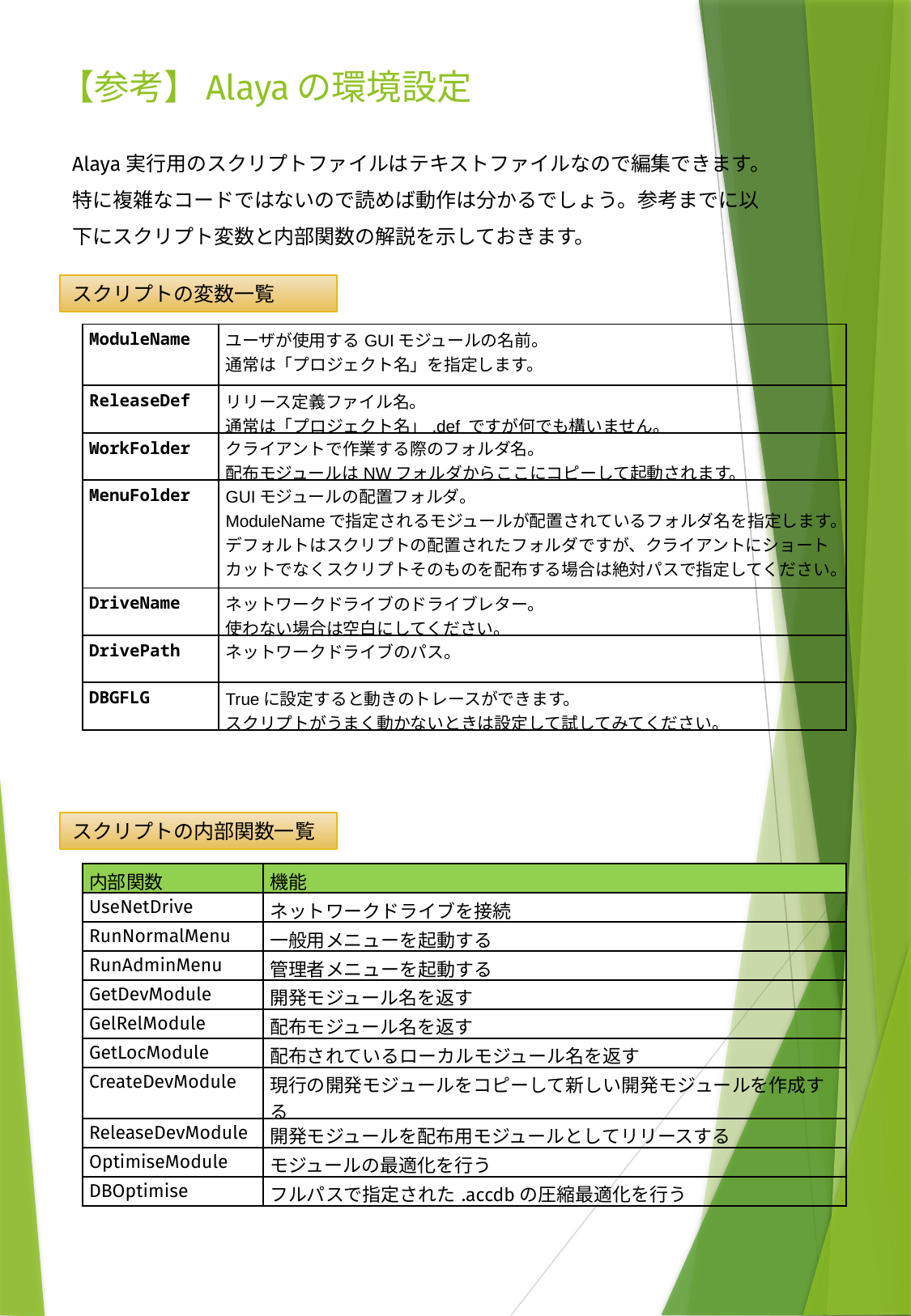

# 【参考】Alayaの環境設定
Alaya実行用のスクリプトファイルはテキストファイルなので編集できます。特に複雑なコードではないので読めば動作は分かるでしょう。参考までに以下にスクリプト変数と内部関数の解説を示しておきます。
スクリプトの変数一覧
| ModuleName | ユーザが使用するGUIモジュールの名前。 通常は「プロジェクト名」を指定します。 |
| --- | --- |
| ReleaseDef | リリース定義ファイル名。 通常は「プロジェクト名」.def ですが何でも構いません。 |
| WorkFolder | クライアントで作業する際のフォルダ名。 配布モジュールはNWフォルダからここにコピーして起動されます。 |
| MenuFolder | GUIモジュールの配置フォルダ。 ModuleNameで指定されるモジュールが配置されているフォルダ名を指定します。 デフォルトはスクリプトの配置されたフォルダですが、クライアントにショートカットでなくスクリプトそのものを配布する場合は絶対パスで指定してください。 |
| DriveName | ネットワークドライブのドライブレター。 使わない場合は空白にしてください。 |
| DrivePath | ネットワークドライブのパス。 |
| DBGFLG | Trueに設定すると動きのトレースができます。 スクリプトがうまく動かないときは設定して試してみてください。 |
スクリプトの内部関数一覧
| 内部関数 | 機能 |
| --- | --- |
| UseNetDrive | ネットワークドライブを接続 |
| RunNormalMenu | 一般用メニューを起動する |
| RunAdminMenu | 管理者メニューを起動する |
| GetDevModule | 開発モジュール名を返す |
| GelRelModule | 配布モジュール名を返す |
| GetLocModule | 配布されているローカルモジュール名を返す |
| CreateDevModule | 現行の開発モジュールをコピーして新しい開発モジュールを作成する |
| ReleaseDevModule | 開発モジュールを配布用モジュールとしてリリースする |
| OptimiseModule | モジュールの最適化を行う |
| DBOptimise | フルパスで指定された.accdbの圧縮最適化を行う |